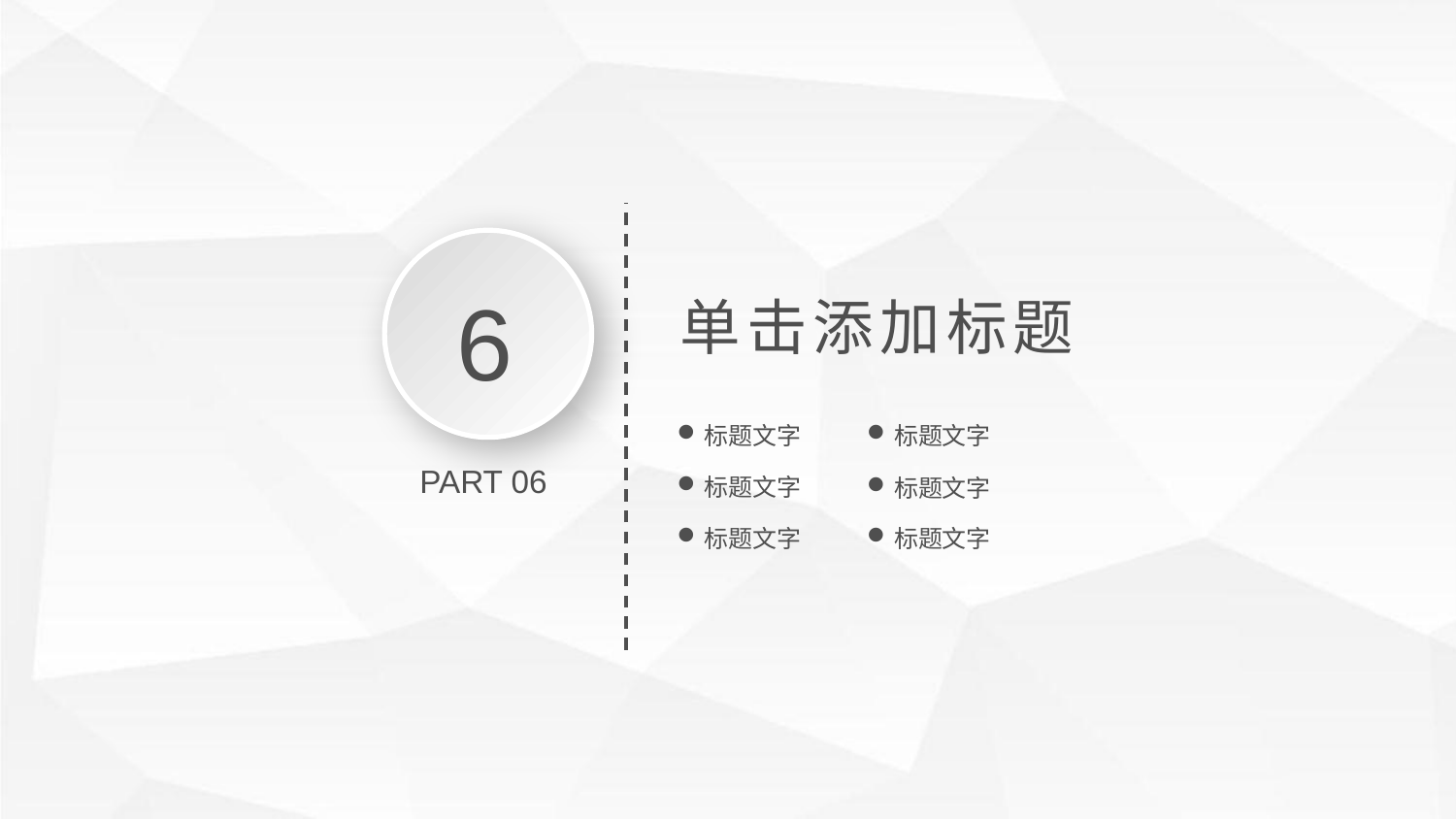

6
单击添加标题
标题文字
标题文字
PART 06
标题文字
标题文字
标题文字
标题文字